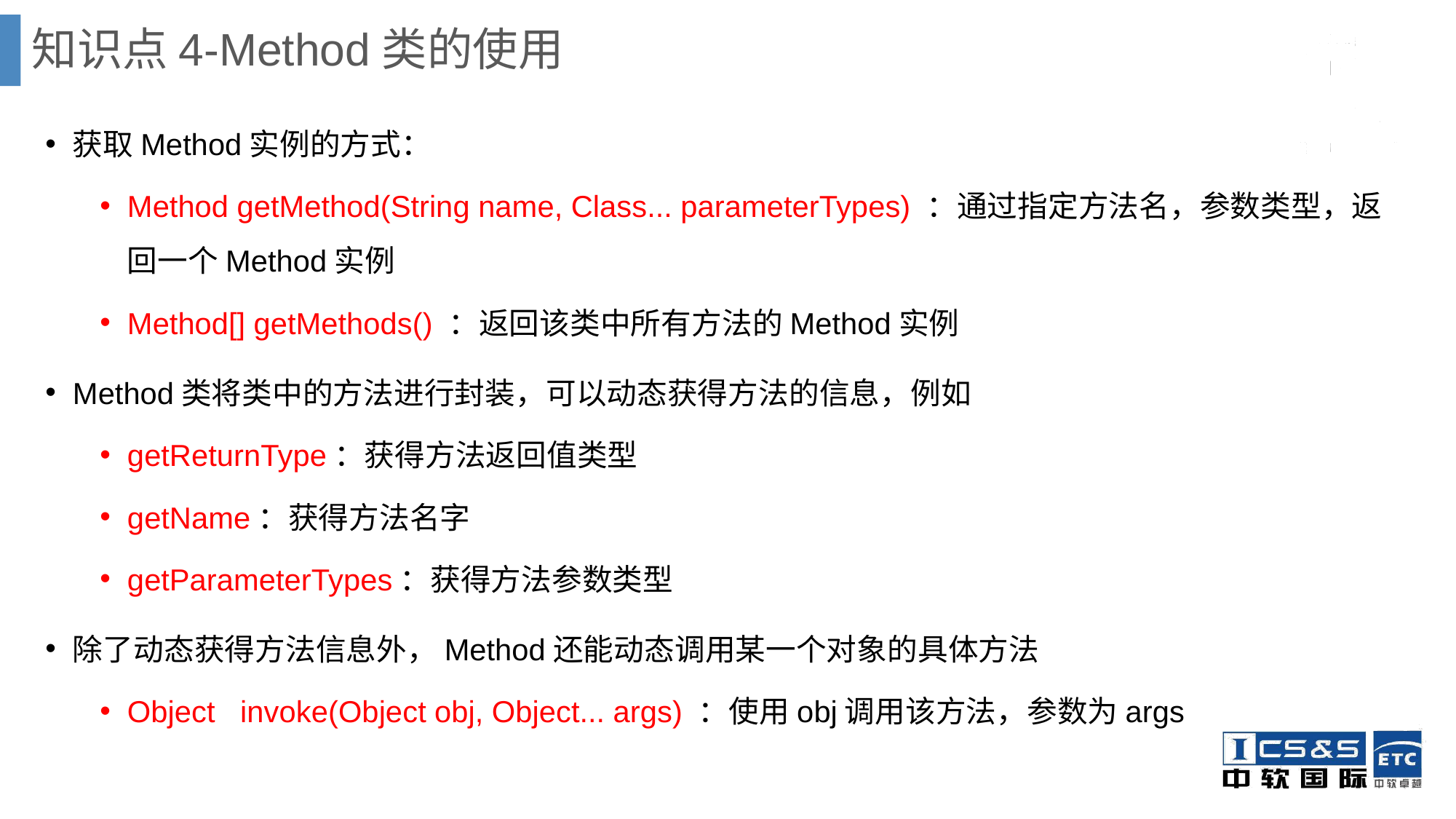

# 知识点4-Method类的使用
获取Method实例的方式：
Method getMethod(String name, Class... parameterTypes) ：通过指定方法名，参数类型，返回一个Method实例
Method[] getMethods() ：返回该类中所有方法的Method实例
Method类将类中的方法进行封装，可以动态获得方法的信息，例如
getReturnType：获得方法返回值类型
getName：获得方法名字
getParameterTypes：获得方法参数类型
除了动态获得方法信息外，Method还能动态调用某一个对象的具体方法
Object   invoke(Object obj, Object... args) ：使用obj调用该方法，参数为args